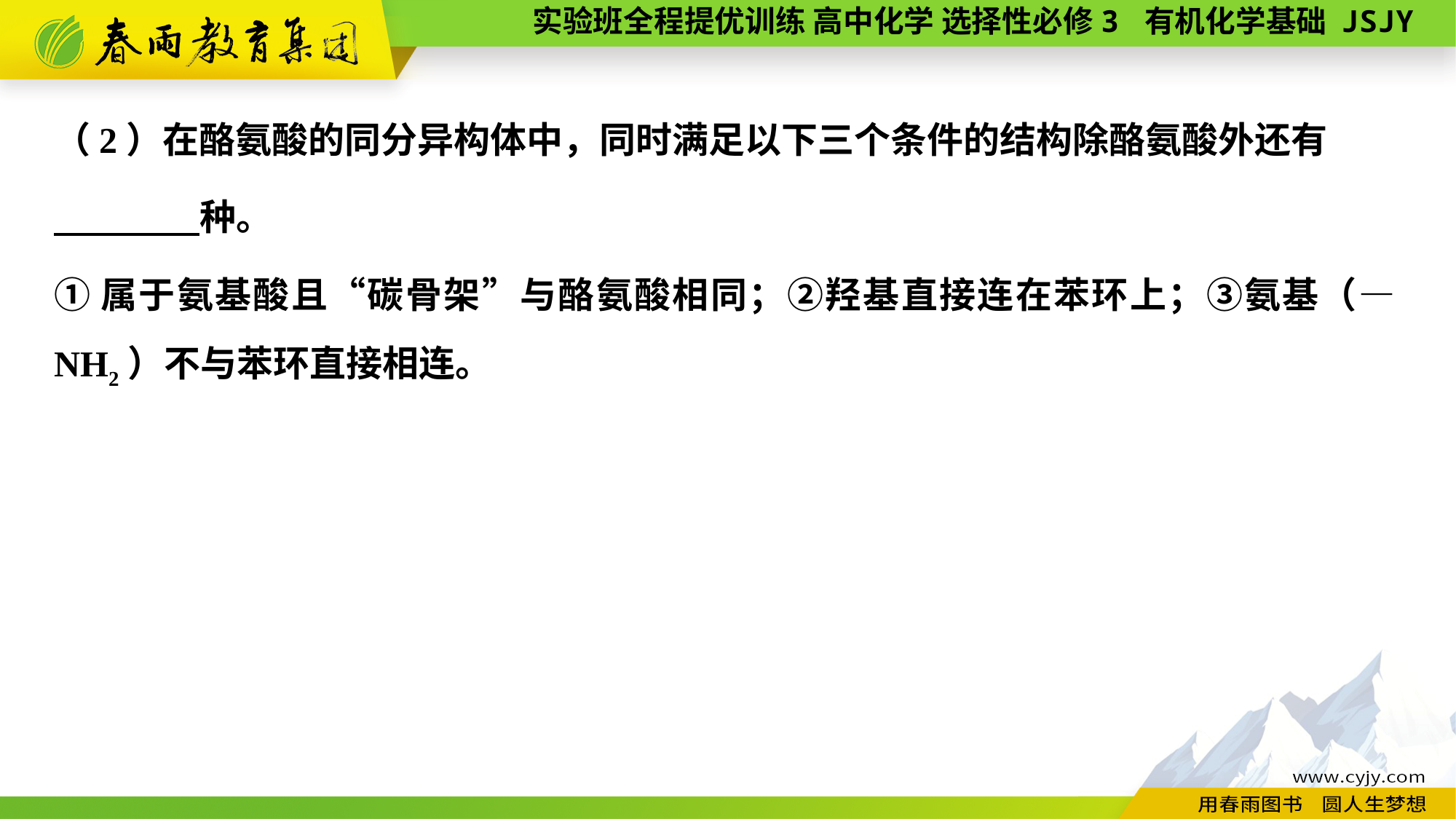

（2）在酪氨酸的同分异构体中，同时满足以下三个条件的结构除酪氨酸外还有
　　　　种。
①属于氨基酸且“碳骨架”与酪氨酸相同；②羟基直接连在苯环上；③氨基（—NH2）不与苯环直接相连。